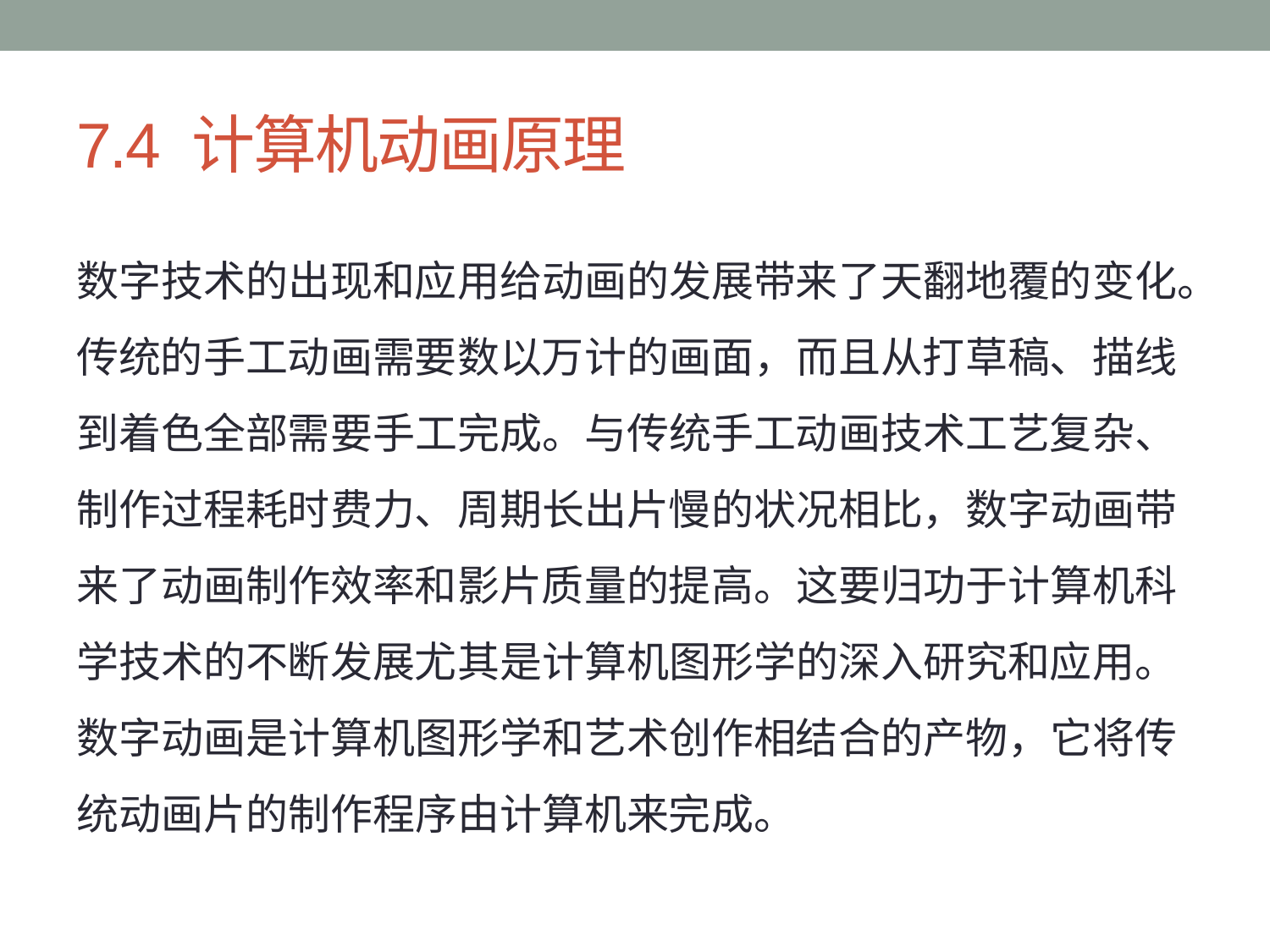

# 7.4 计算机动画原理
数字技术的出现和应用给动画的发展带来了天翻地覆的变化。传统的手工动画需要数以万计的画面，而且从打草稿、描线到着色全部需要手工完成。与传统手工动画技术工艺复杂、制作过程耗时费力、周期长出片慢的状况相比，数字动画带来了动画制作效率和影片质量的提高。这要归功于计算机科学技术的不断发展尤其是计算机图形学的深入研究和应用。数字动画是计算机图形学和艺术创作相结合的产物，它将传统动画片的制作程序由计算机来完成。